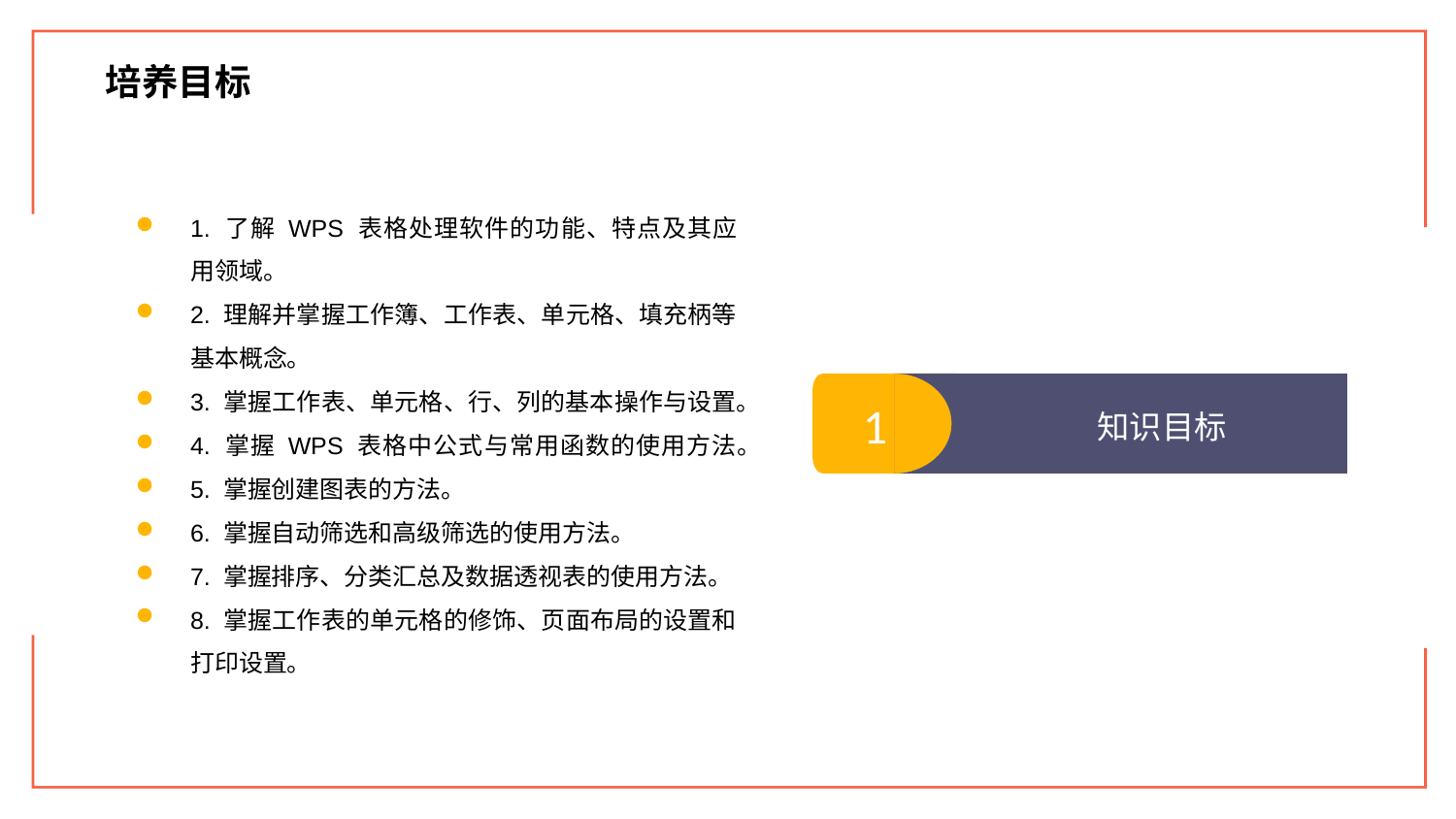

培养目标
1. 了解 WPS 表格处理软件的功能、特点及其应用领域。
2. 理解并掌握工作簿、工作表、单元格、填充柄等基本概念。
3. 掌握工作表、单元格、行、列的基本操作与设置。
4. 掌握 WPS 表格中公式与常用函数的使用方法。
5. 掌握创建图表的方法。
6. 掌握自动筛选和高级筛选的使用方法。
7. 掌握排序、分类汇总及数据透视表的使用方法。
8. 掌握工作表的单元格的修饰、页面布局的设置和打印设置。

1
知识目标